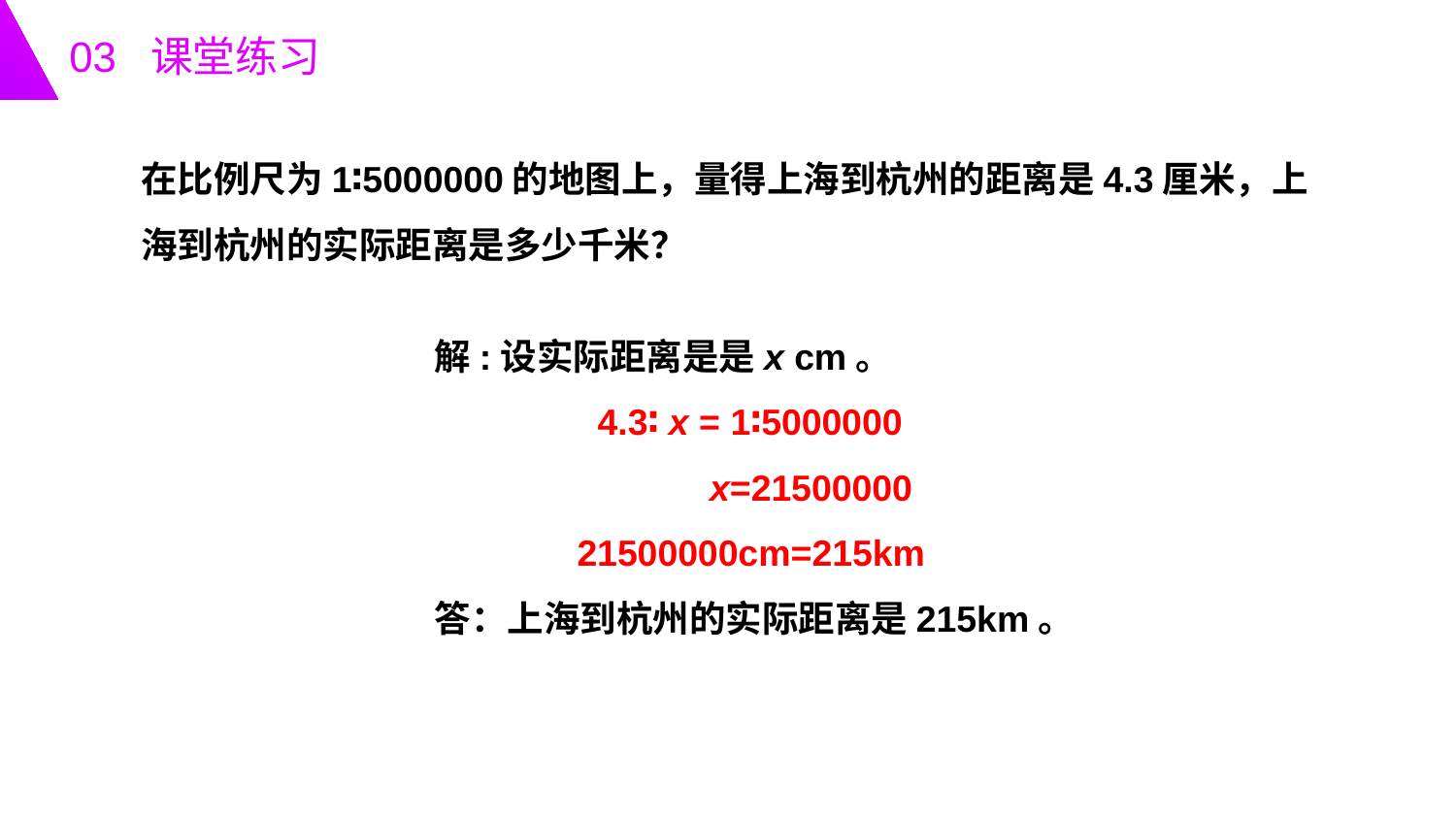

03  课堂练习
在比例尺为1∶5000000的地图上，量得上海到杭州的距离是4.3厘米，上海到杭州的实际距离是多少千米？
解:设实际距离是是x cm。
                4.3∶ x = 1∶5000000
                           x=21500000
              21500000cm=215km
答：上海到杭州的实际距离是215km。